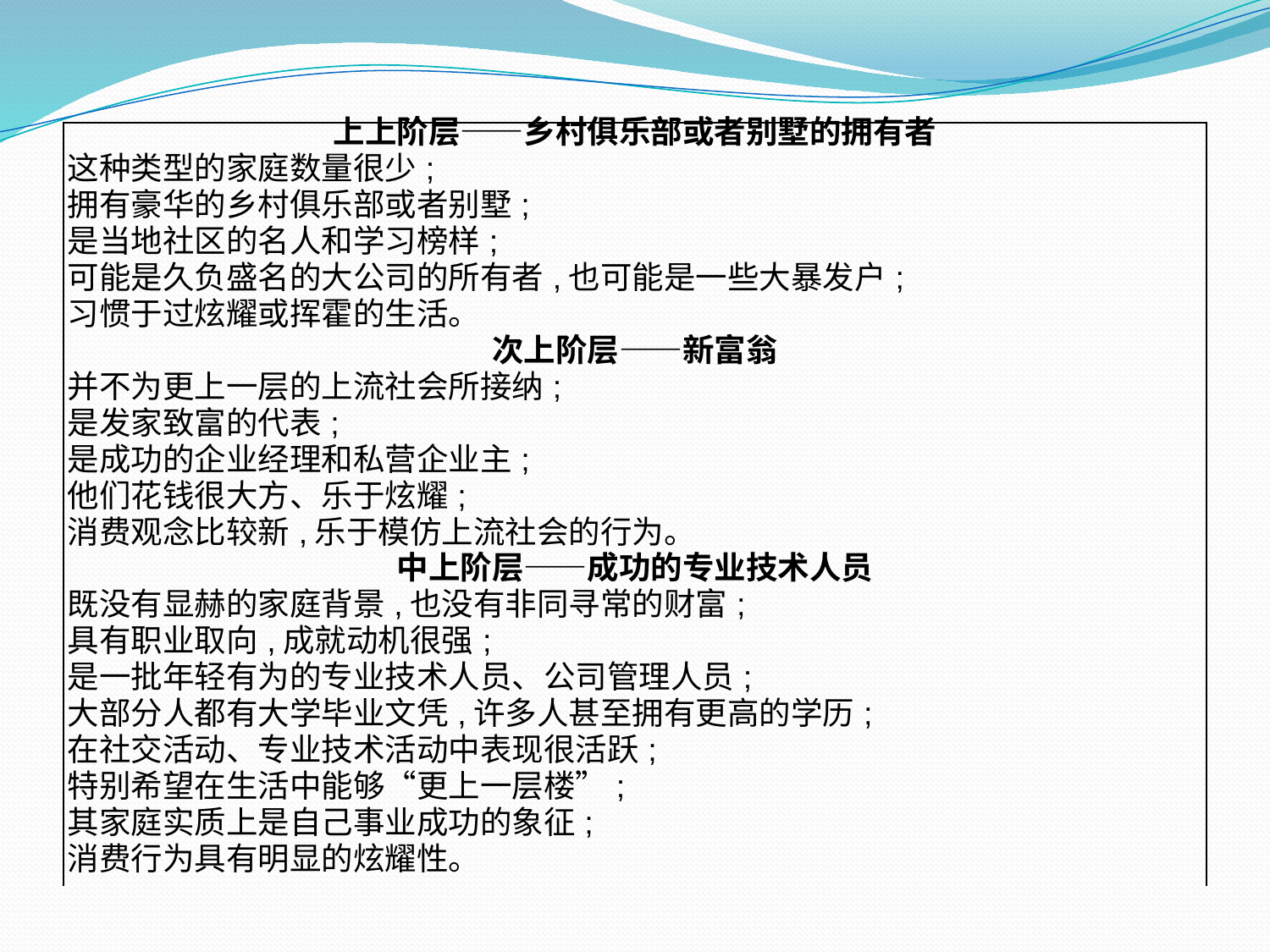

| 上上阶层——乡村俱乐部或者别墅的拥有者 |
| --- |
| 这种类型的家庭数量很少; |
| 拥有豪华的乡村俱乐部或者别墅; |
| 是当地社区的名人和学习榜样; |
| 可能是久负盛名的大公司的所有者,也可能是一些大暴发户; |
| 习惯于过炫耀或挥霍的生活。 |
| 次上阶层——新富翁 |
| 并不为更上一层的上流社会所接纳; |
| 是发家致富的代表; |
| 是成功的企业经理和私营企业主; |
| 他们花钱很大方、乐于炫耀; |
| 消费观念比较新,乐于模仿上流社会的行为。 |
| 中上阶层——成功的专业技术人员 |
| 既没有显赫的家庭背景,也没有非同寻常的财富; |
| 具有职业取向,成就动机很强; |
| 是一批年轻有为的专业技术人员、公司管理人员; |
| 大部分人都有大学毕业文凭,许多人甚至拥有更高的学历; |
| 在社交活动、专业技术活动中表现很活跃; |
| 特别希望在生活中能够“更上一层楼”; |
| 其家庭实质上是自己事业成功的象征; |
| 消费行为具有明显的炫耀性。 |